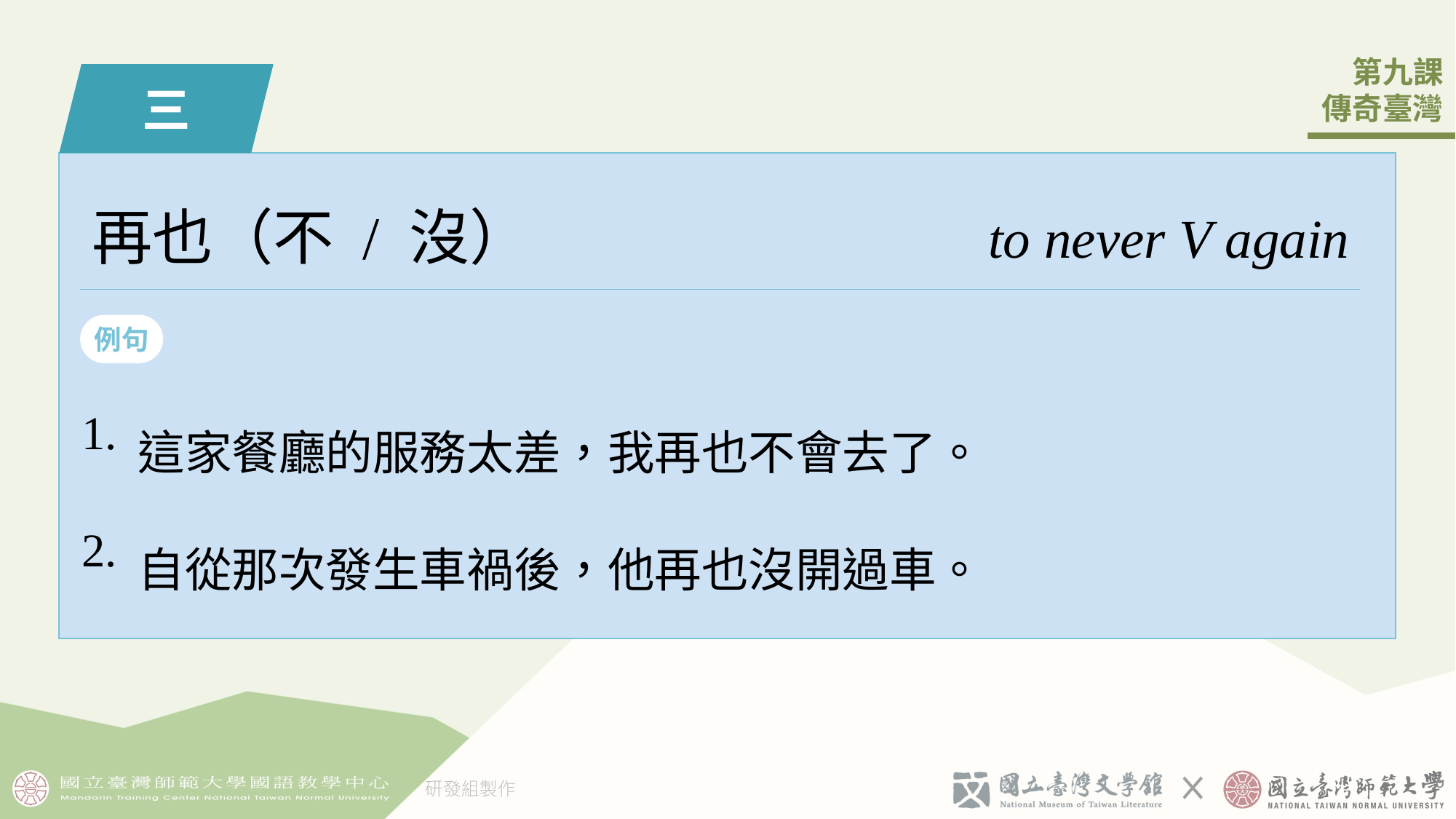

三
再也（不 / 沒）
to never V again
例句
| 1. | 這家餐廳的服務太差，我再也不󠇡會去了。 |
| --- | --- |
| 2. | 自從那次發生車禍後，他再也沒開過車。 |
6